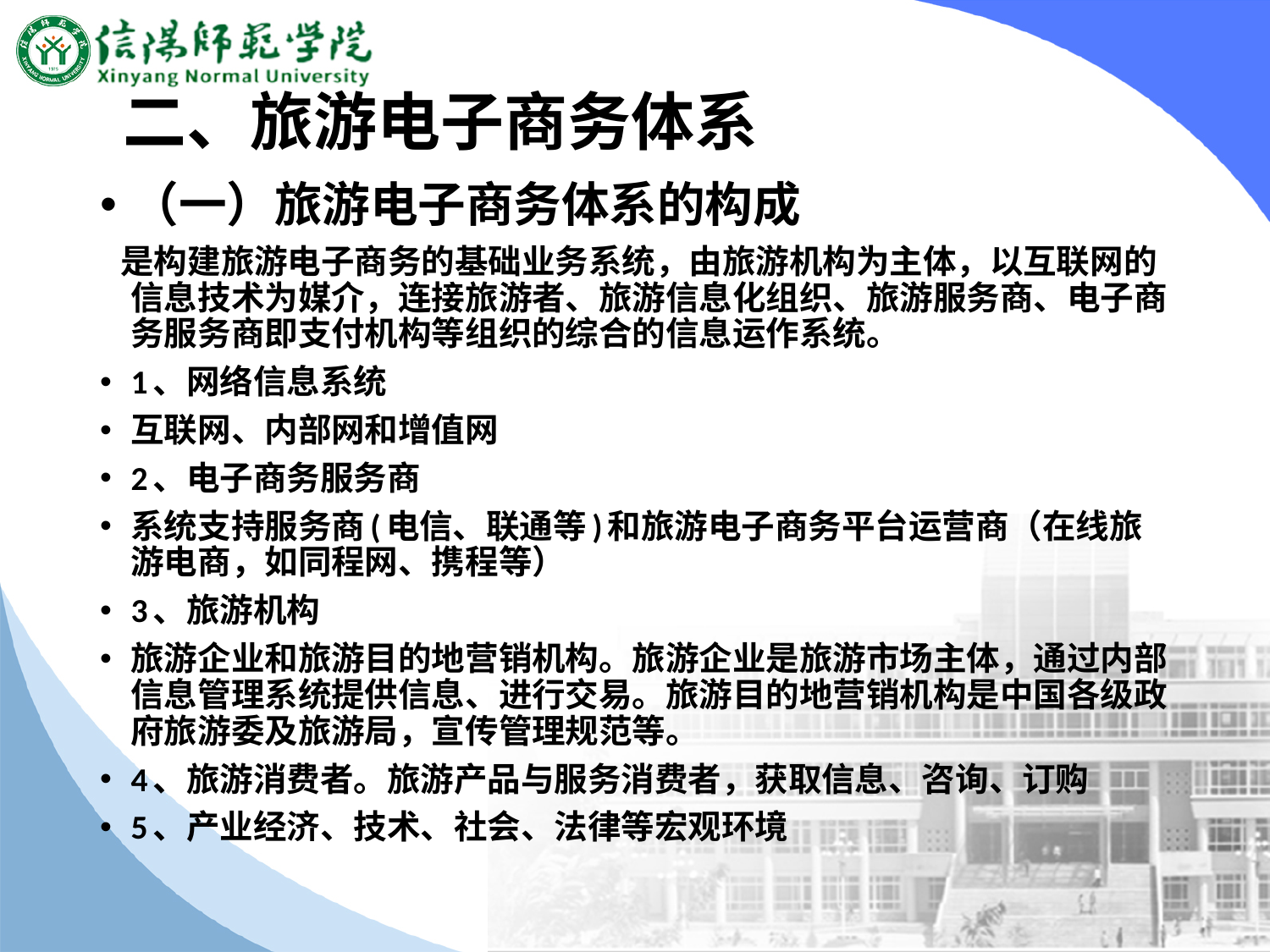

# 二、旅游电子商务体系
（一）旅游电子商务体系的构成
  是构建旅游电子商务的基础业务系统，由旅游机构为主体，以互联网的信息技术为媒介，连接旅游者、旅游信息化组织、旅游服务商、电子商务服务商即支付机构等组织的综合的信息运作系统。
1、网络信息系统
互联网、内部网和增值网
2、电子商务服务商
系统支持服务商(电信、联通等)和旅游电子商务平台运营商（在线旅游电商，如同程网、携程等）
3、旅游机构
旅游企业和旅游目的地营销机构。旅游企业是旅游市场主体，通过内部信息管理系统提供信息、进行交易。旅游目的地营销机构是中国各级政府旅游委及旅游局，宣传管理规范等。
4、旅游消费者。旅游产品与服务消费者，获取信息、咨询、订购
5、产业经济、技术、社会、法律等宏观环境